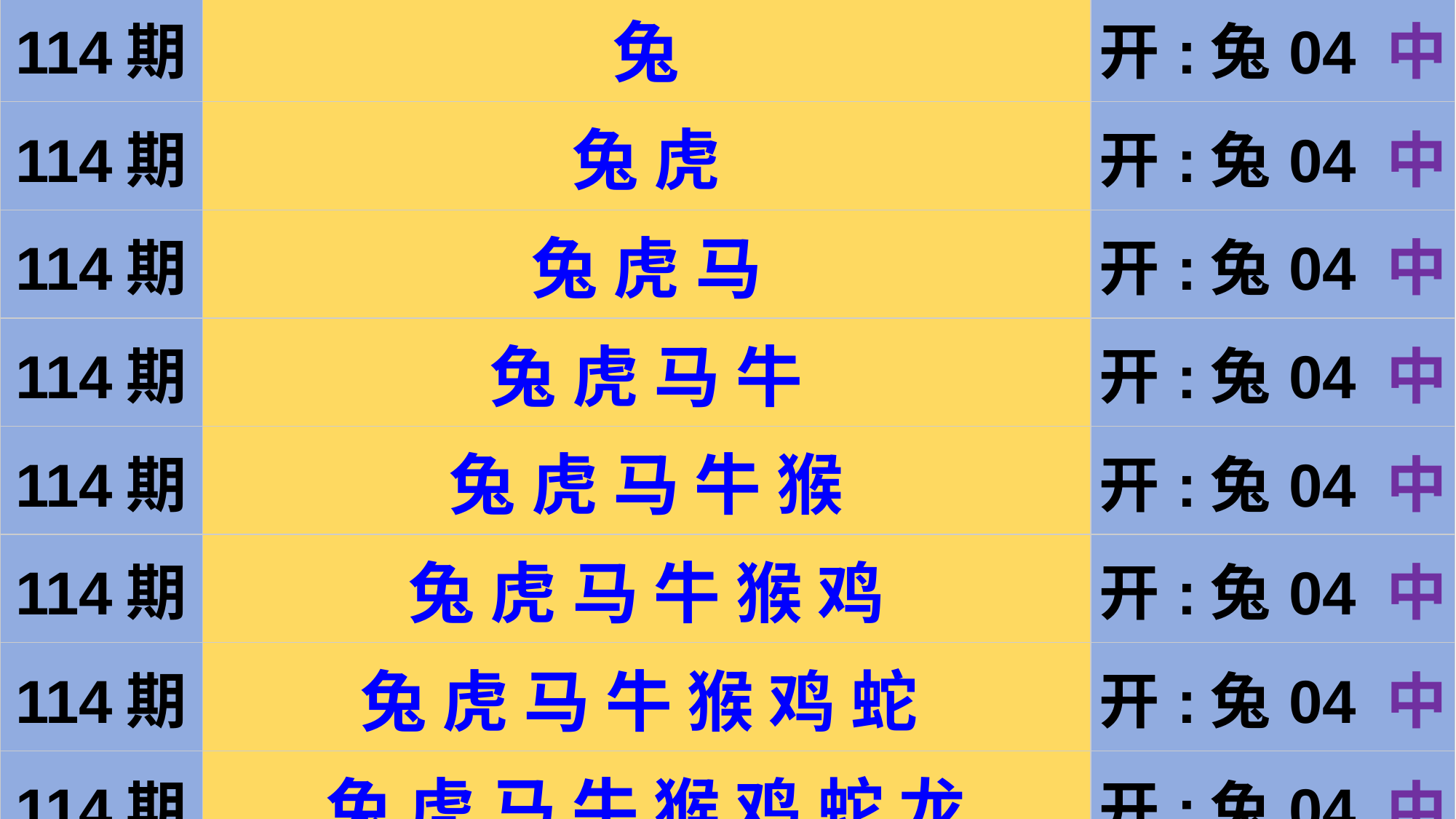

| 114期 | 兔 | 开:兔04 中 |
| --- | --- | --- |
| 114期 | 兔 虎 | 开:兔04 中 |
| 114期 | 兔 虎 马 | 开:兔04 中 |
| 114期 | 兔 虎 马 牛 | 开:兔04 中 |
| 114期 | 兔 虎 马 牛 猴 | 开:兔04 中 |
| 114期 | 兔 虎 马 牛 猴 鸡 | 开:兔04 中 |
| 114期 | 兔 虎 马 牛 猴 鸡 蛇 | 开:兔04 中 |
| 114期 | 兔 虎 马 牛 猴 鸡 蛇 龙 | 开:兔04 中 |
| 114期 | 兔 虎 马 牛 猴 鸡 蛇 龙 羊 | 开:兔04 中 |
#